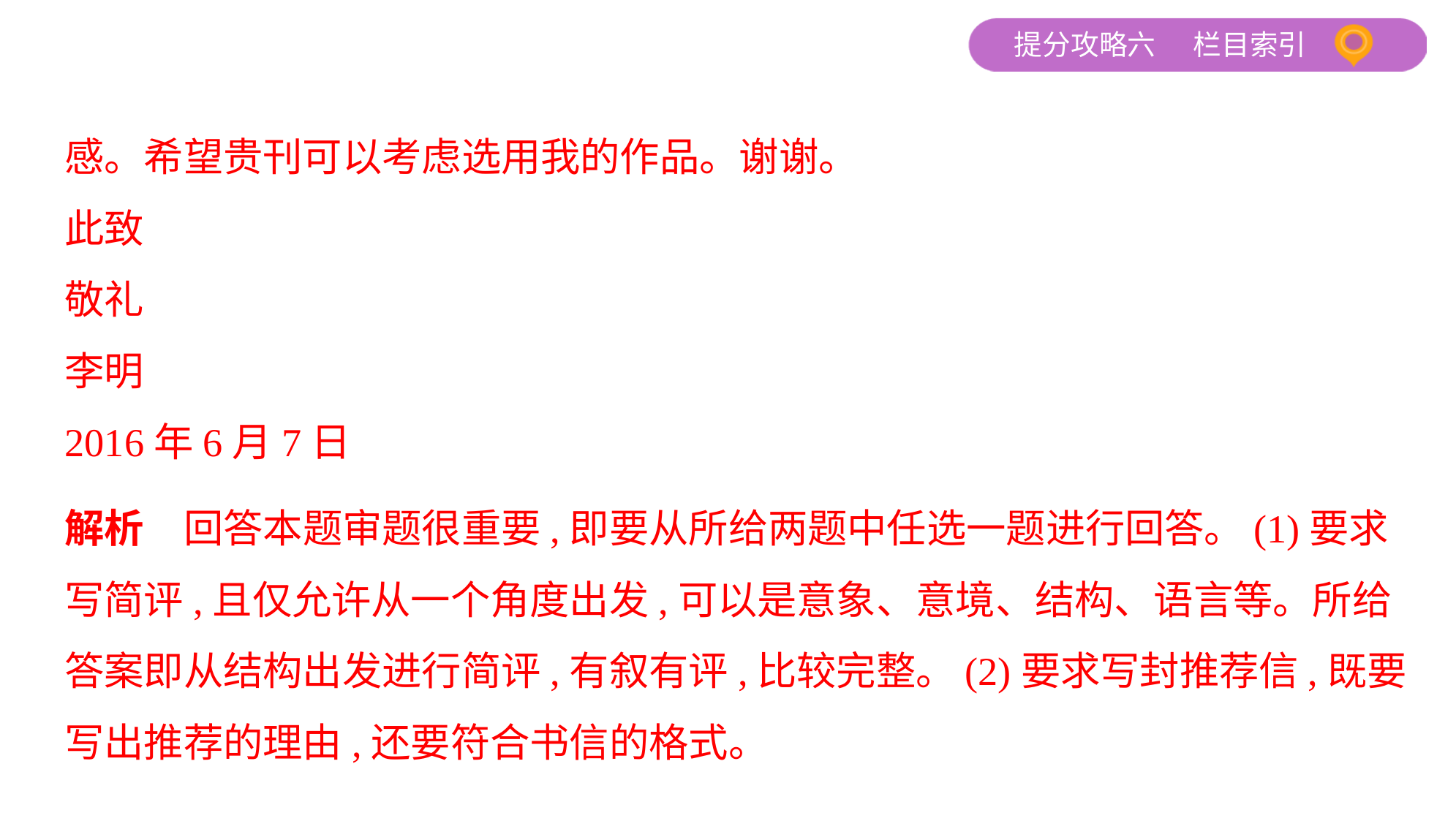

感。希望贵刊可以考虑选用我的作品。谢谢。
此致
敬礼
李明
2016年6月7日
解析　回答本题审题很重要,即要从所给两题中任选一题进行回答。(1)要求
写简评,且仅允许从一个角度出发,可以是意象、意境、结构、语言等。所给
答案即从结构出发进行简评,有叙有评,比较完整。(2)要求写封推荐信,既要
写出推荐的理由,还要符合书信的格式。